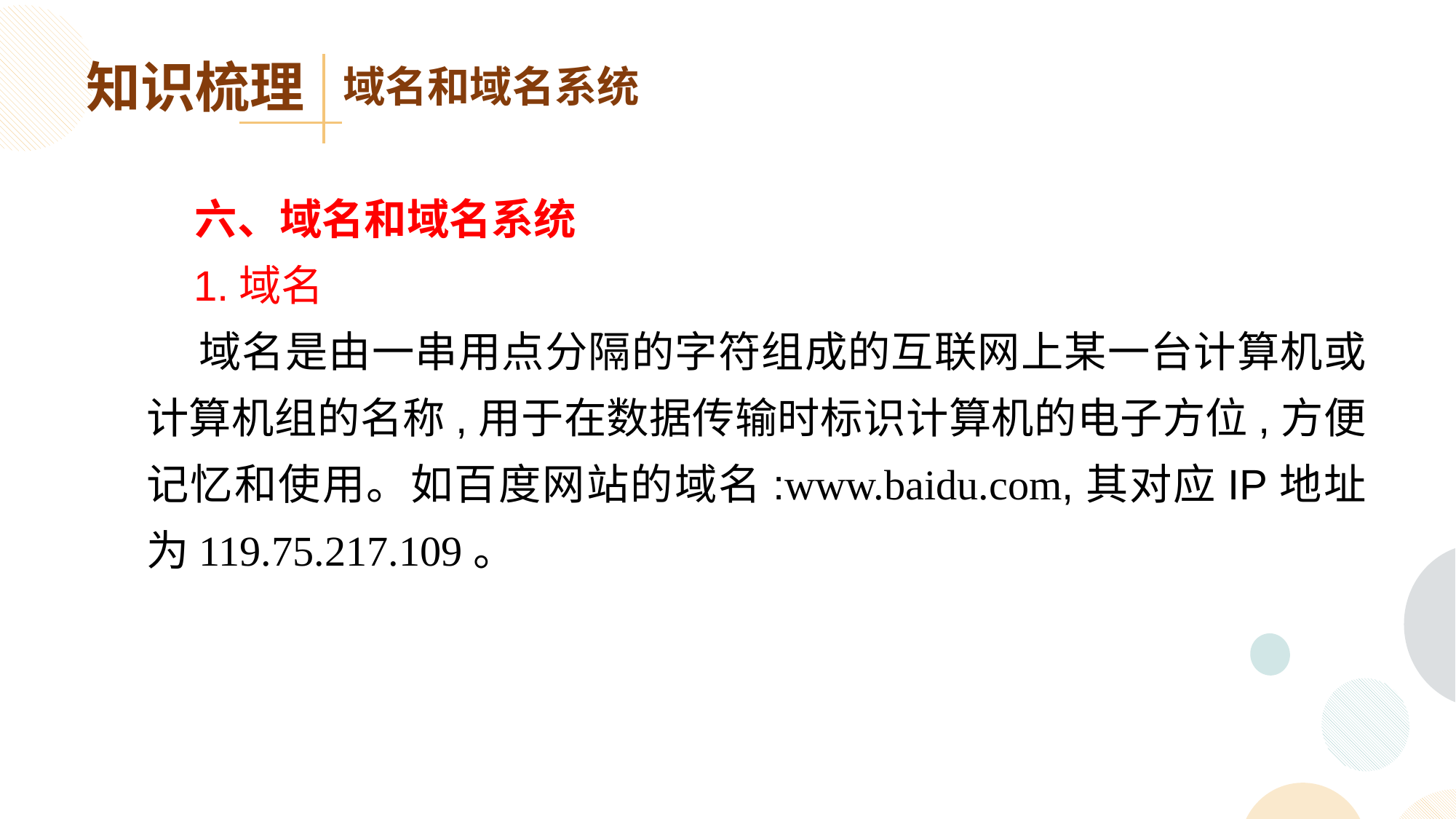

知识梳理
域名和域名系统
    六、域名和域名系统
    1.域名
    域名是由一串用点分隔的字符组成的互联网上某一台计算机或计算机组的名称,用于在数据传输时标识计算机的电子方位,方便记忆和使用。如百度网站的域名:www.baidu.com,其对应IP地址为119.75.217.109。